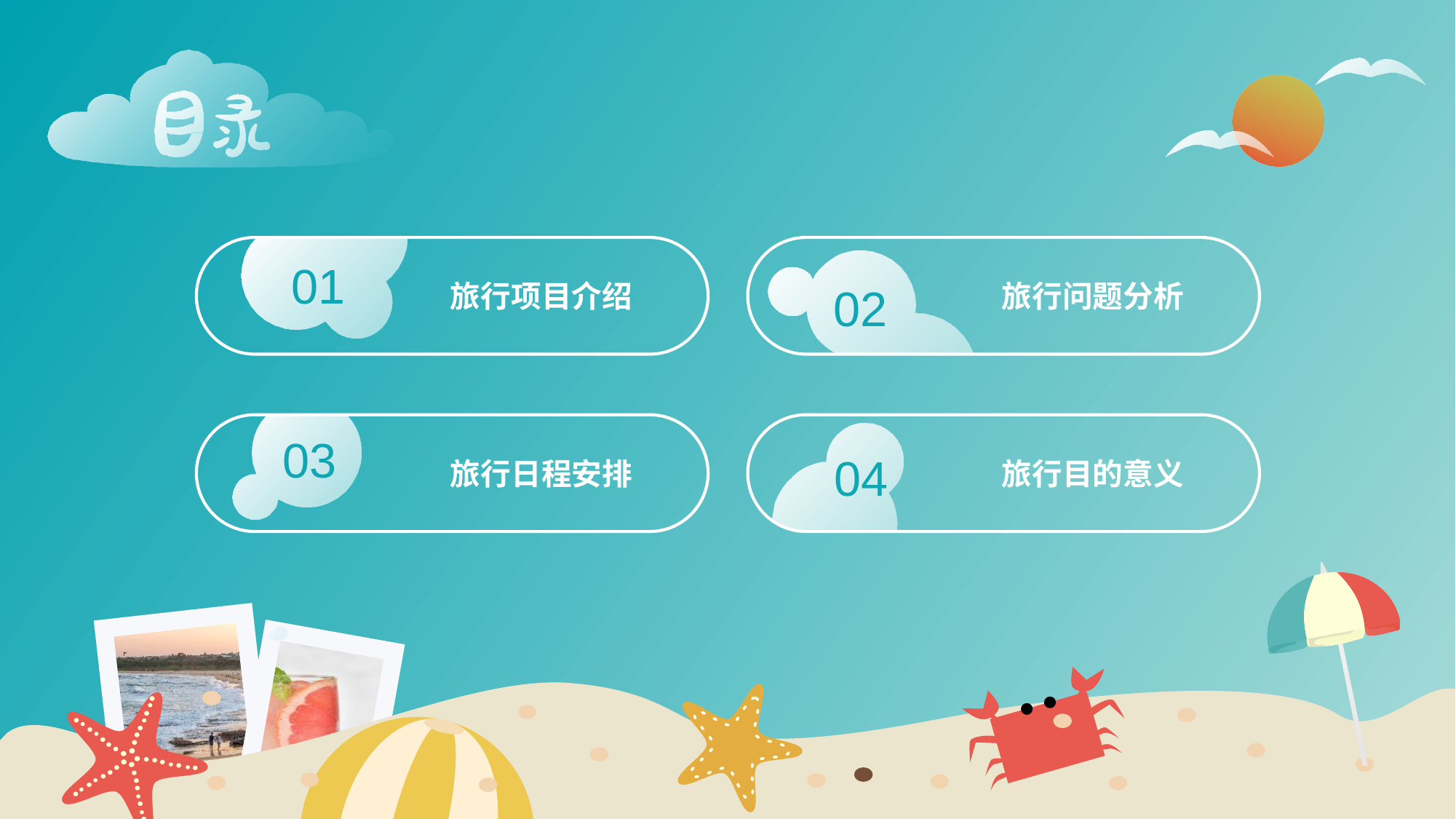

目录

夏日旅游相册

01
旅行项目介绍
旅行问题分析
02

03
04
旅行日程安排
旅行目的意义